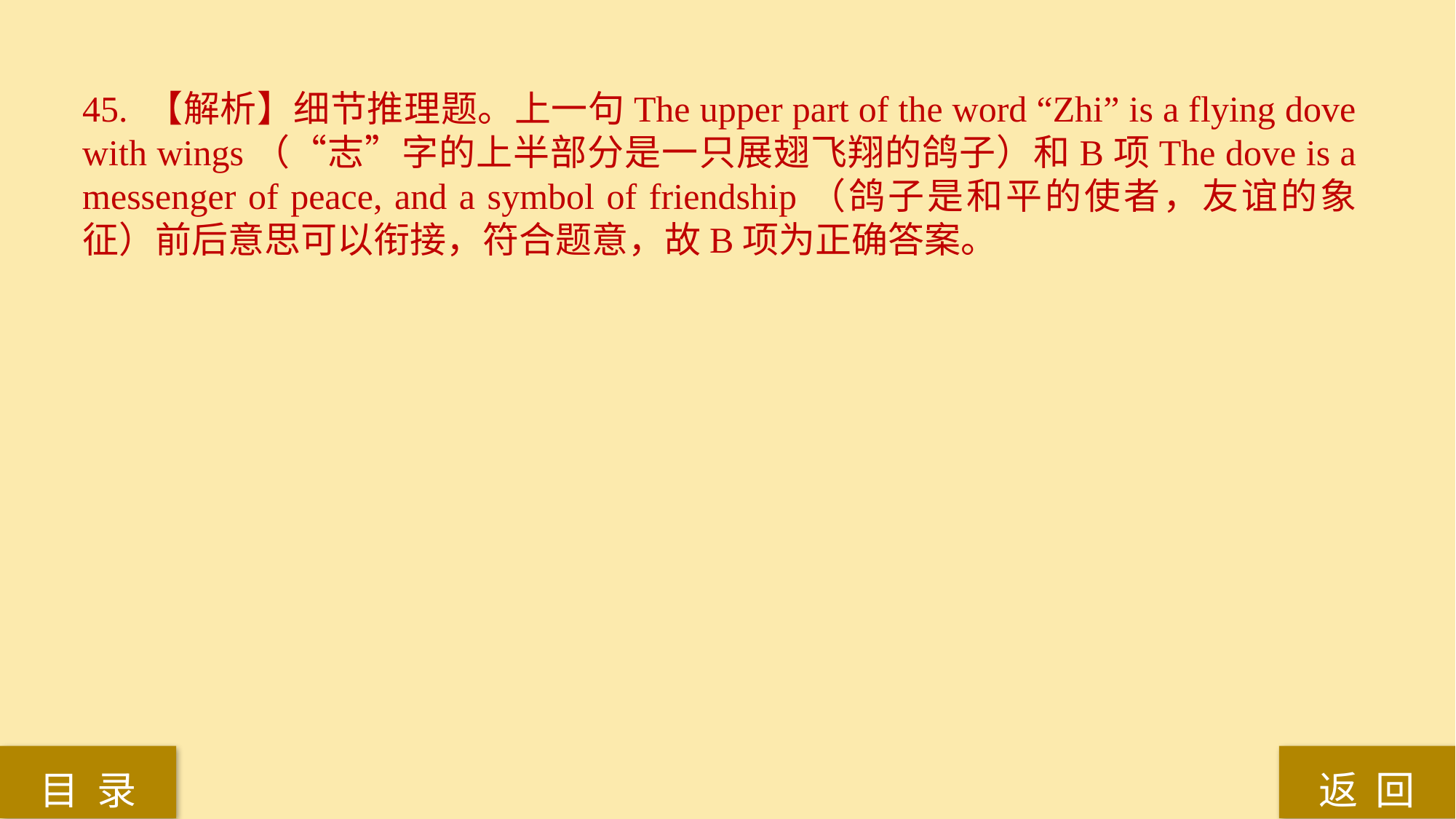

45. 【解析】细节推理题。上一句The upper part of the word “Zhi” is a flying dove with wings（“志”字的上半部分是一只展翅飞翔的鸽子）和B项The dove is a messenger of peace, and a symbol of friendship（鸽子是和平的使者，友谊的象征）前后意思可以衔接，符合题意，故B项为正确答案。
返  回